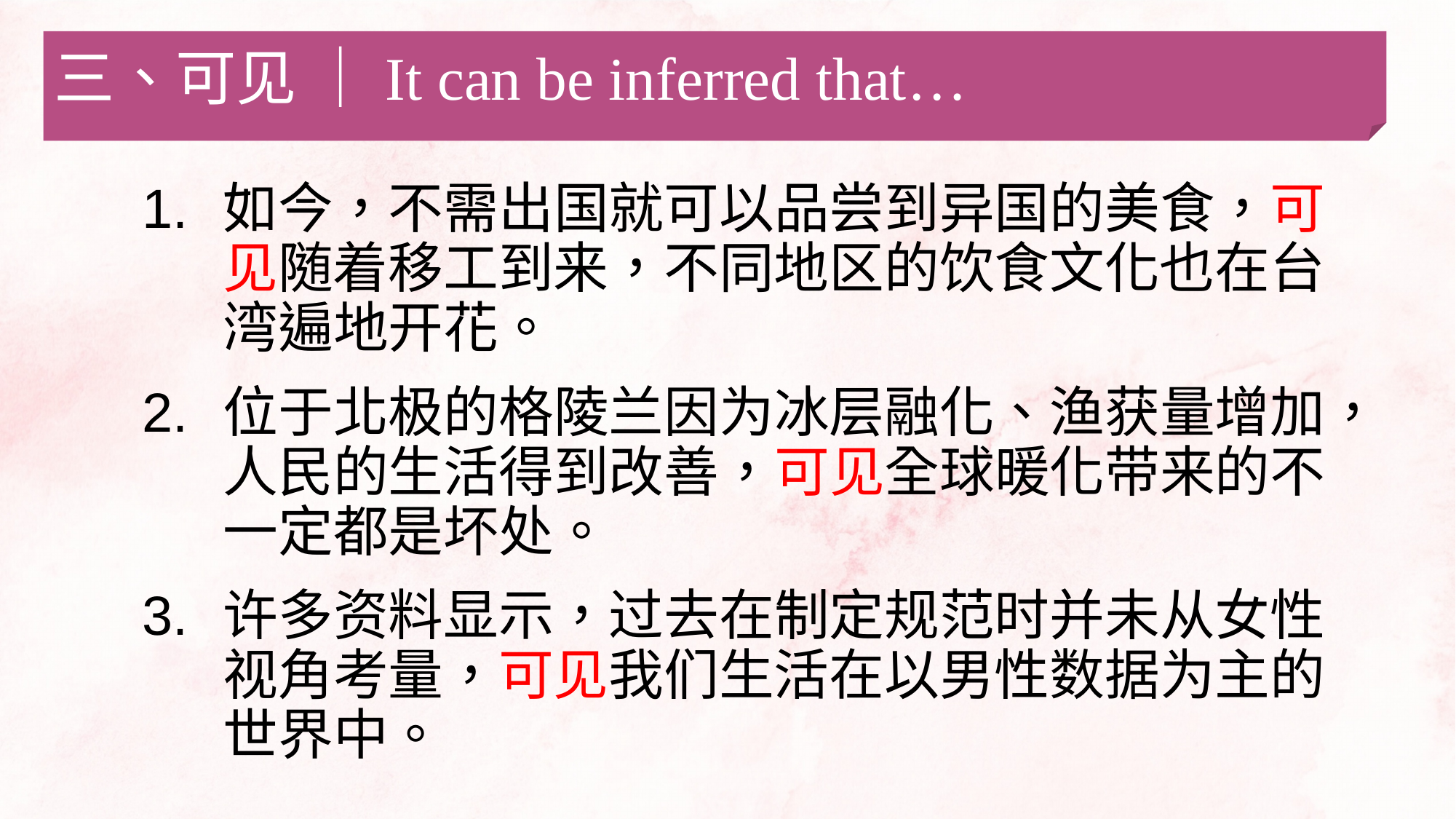

三、可见 ｜It can be inferred that…
如今，不需出国就可以品尝到异国的美食，可见随着移工到来，不同地区的饮食文化也在台湾遍地开花。
位于北极的格陵兰因为冰层融化、渔获量增加，人民的生活得到改善，可见全球暖化带来的不一定都是坏处。
许多资料显示，过去在制定规范时并未从女性视角考量，可见我们生活在以男性数据为主的世界中。